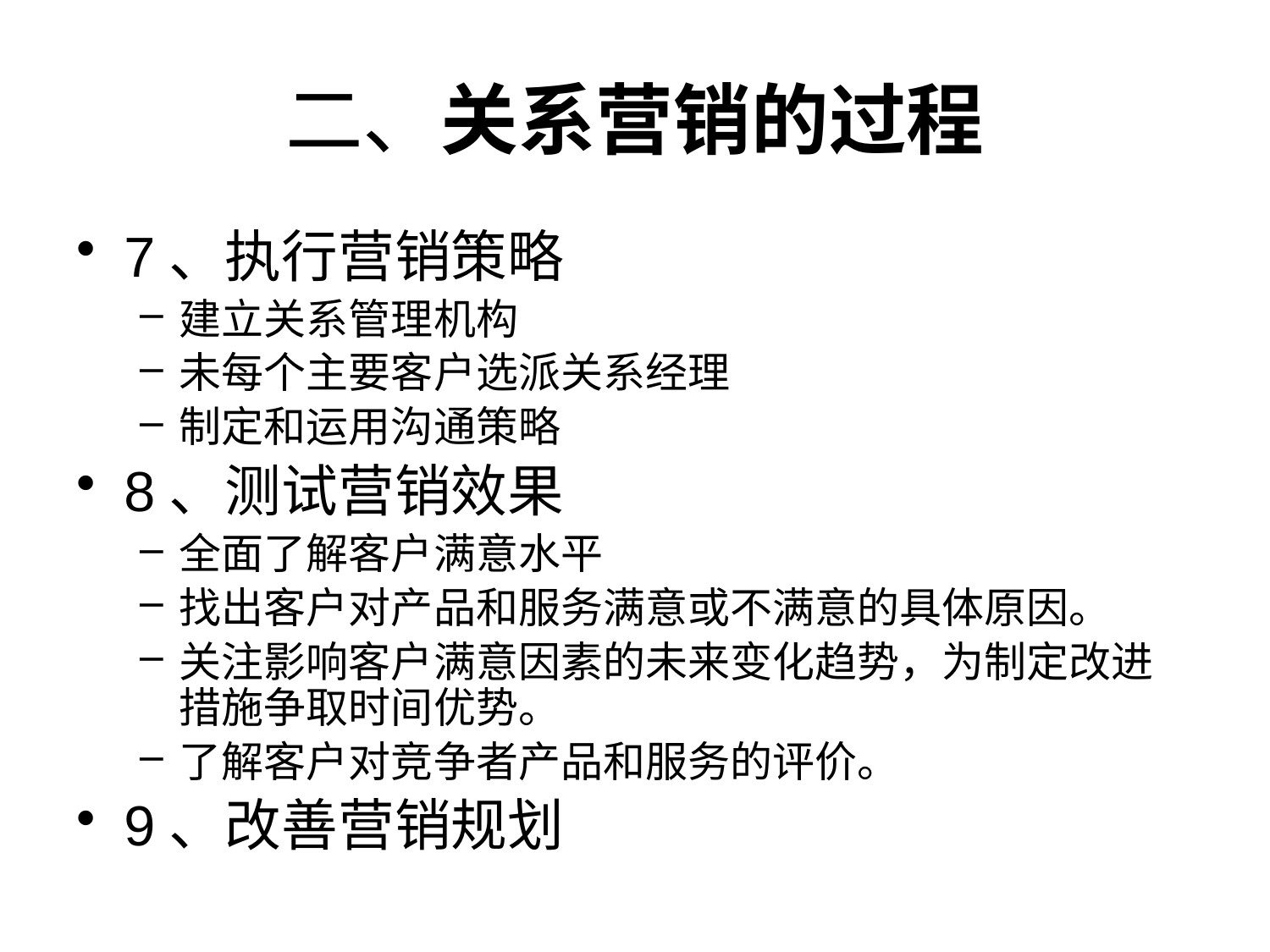

# 二、关系营销的过程
7、执行营销策略
建立关系管理机构
未每个主要客户选派关系经理
制定和运用沟通策略
8、测试营销效果
全面了解客户满意水平
找出客户对产品和服务满意或不满意的具体原因。
关注影响客户满意因素的未来变化趋势，为制定改进措施争取时间优势。
了解客户对竞争者产品和服务的评价。
9、改善营销规划